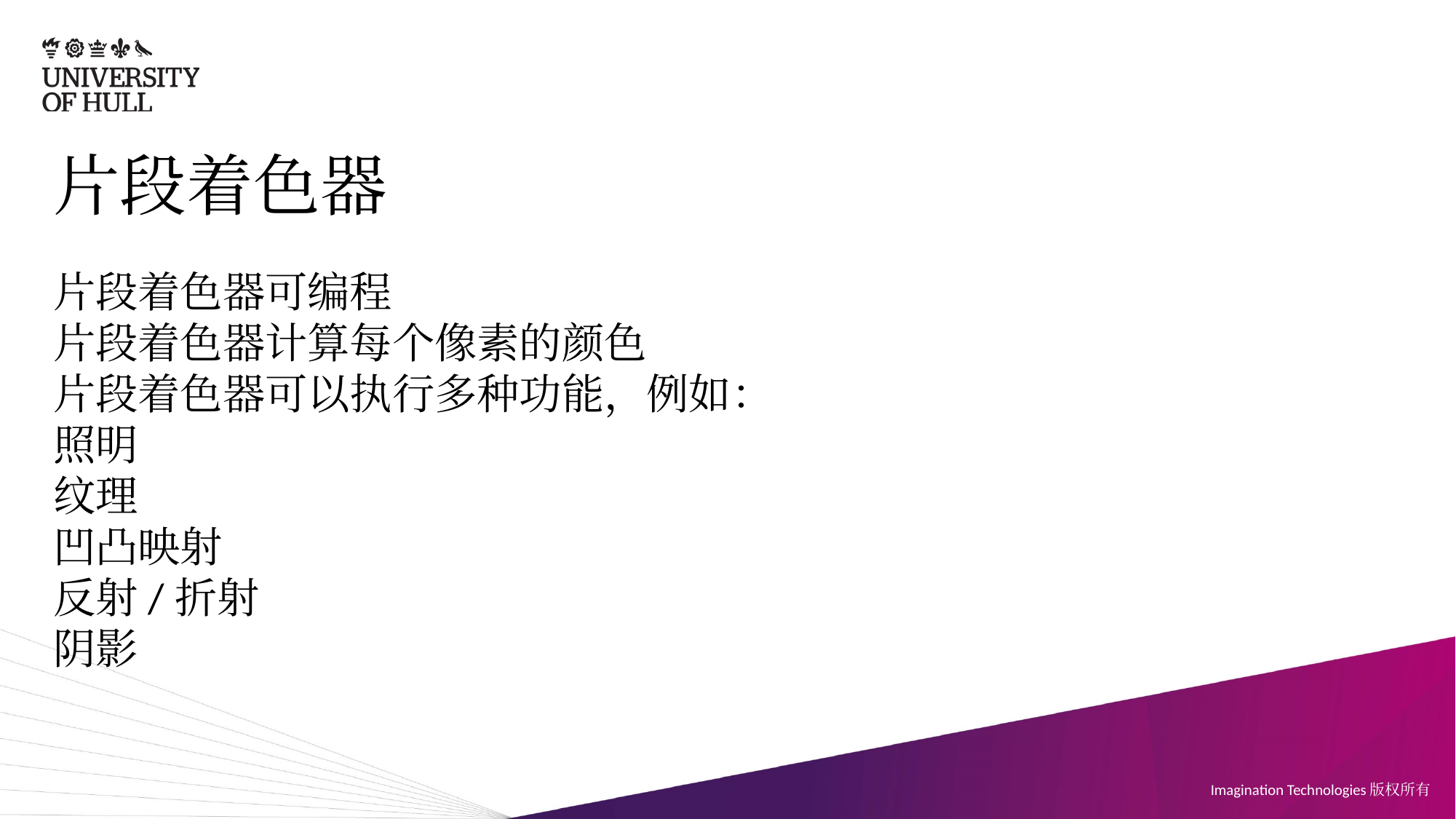

# 片段着色器
片段着色器可编程
片段着色器计算每个像素的颜色
片段着色器可以执行多种功能，例如：
照明
纹理
凹凸映射
反射/折射
阴影